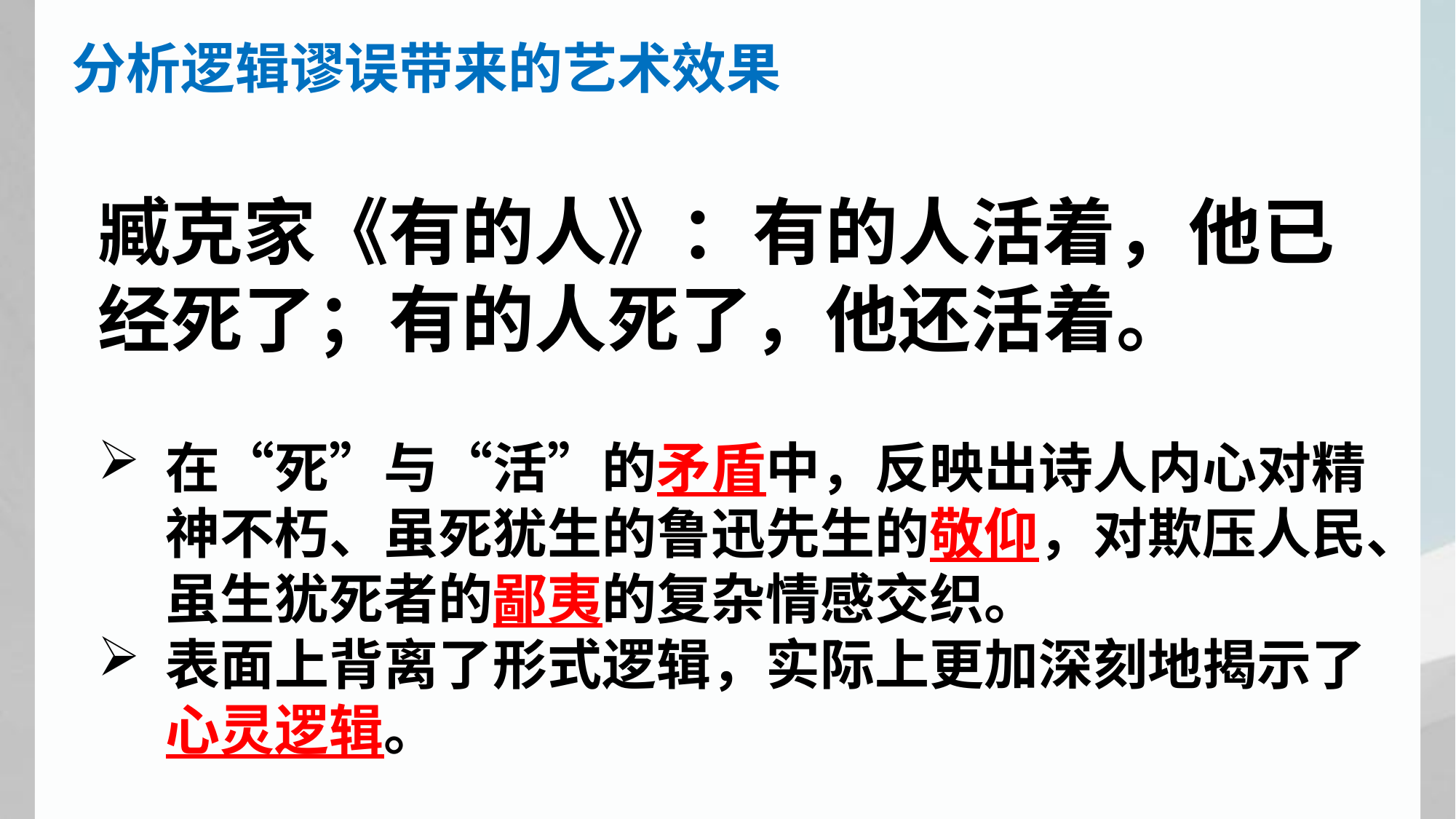

分析逻辑谬误带来的艺术效果
臧克家《有的人》：有的人活着，他已经死了；有的人死了，他还活着。

在“死”与“活”的矛盾中，反映出诗人内心对精神不朽、虽死犹生的鲁迅先生的敬仰，对欺压人民、虽生犹死者的鄙夷的复杂情感交织。
表面上背离了形式逻辑，实际上更加深刻地揭示了心灵逻辑。